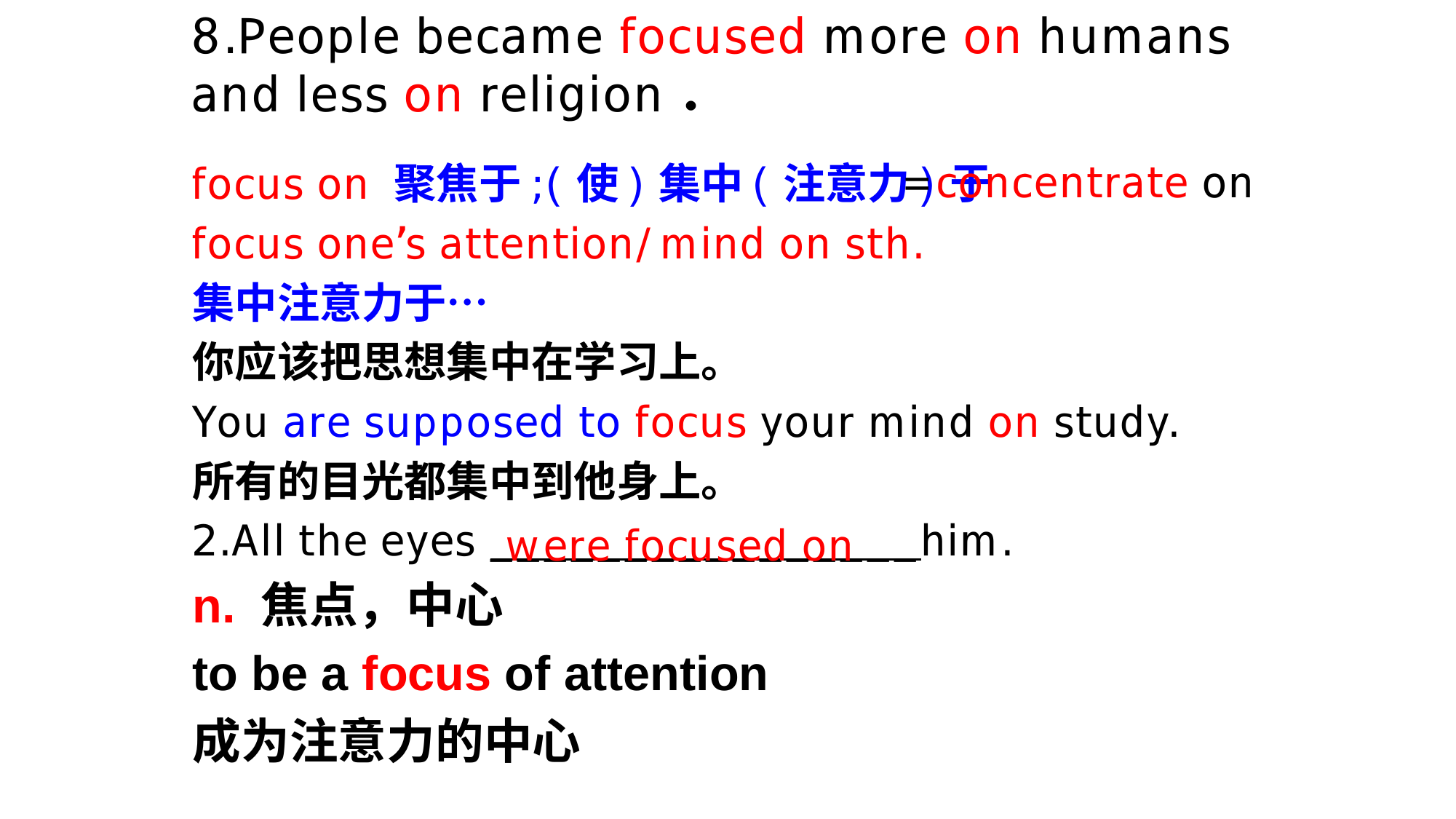

8.People became focused more on humans and less on religion．
=concentrate on
focus on 聚焦于;(使)集中(注意力)于
focus one’s attention/mind on sth.
集中注意力于…
你应该把思想集中在学习上。
You are supposed to focus your mind on study.
所有的目光都集中到他身上。
2.All the eyes ________________him.
n. 焦点，中心
to be a focus of attention
成为注意力的中心

were focused on